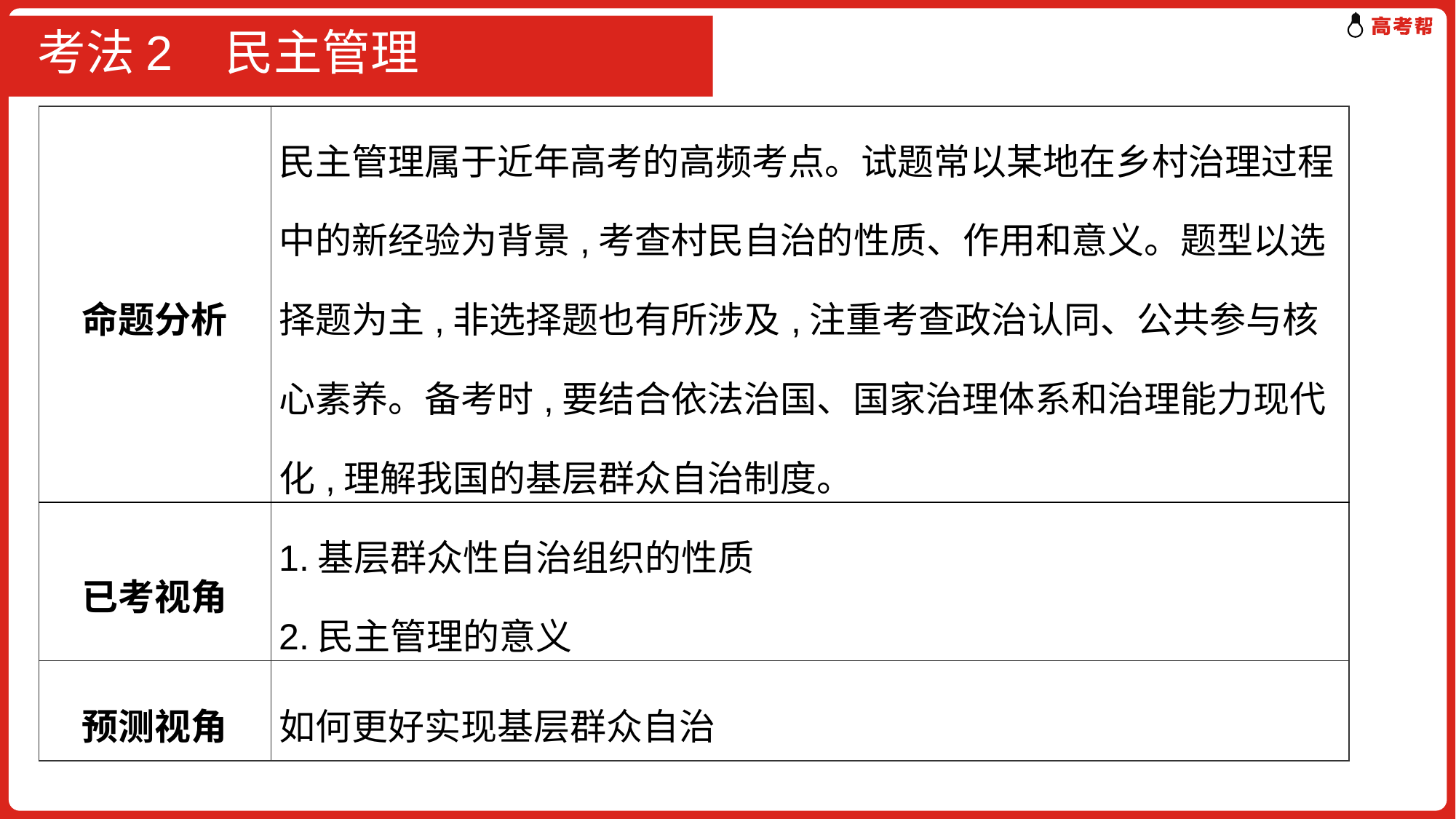

# 考法2   民主管理
| 命题分析 | 民主管理属于近年高考的高频考点。试题常以某地在乡村治理过程中的新经验为背景,考查村民自治的性质、作用和意义。题型以选择题为主,非选择题也有所涉及,注重考查政治认同、公共参与核心素养。备考时,要结合依法治国、国家治理体系和治理能力现代化,理解我国的基层群众自治制度。 |
| --- | --- |
| 已考视角 | 1.基层群众性自治组织的性质 2.民主管理的意义 |
| 预测视角 | 如何更好实现基层群众自治 |